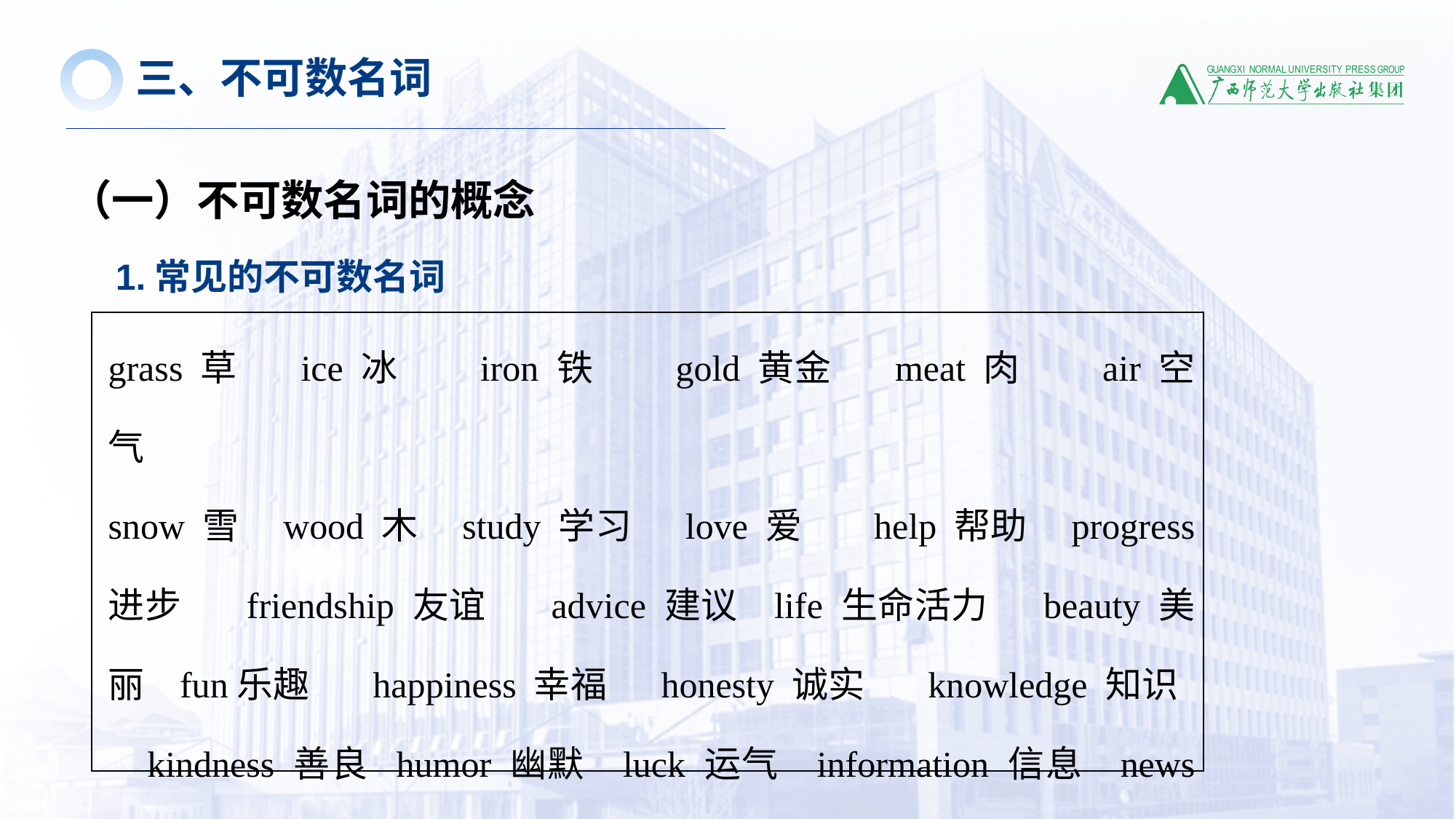

三、不可数名词

（一）不可数名词的概念

1.常见的不可数名词
| grass 草 ice 冰 iron 铁 gold 黄金 meat 肉 air 空气 snow 雪 wood 木 study 学习 love 爱 help 帮助 progress 进步 friendship 友谊 advice 建议 life 生命活力 beauty 美丽 fun乐趣 happiness 幸福 honesty 诚实 knowledge 知识 kindness 善良 humor 幽默 luck 运气 information 信息 news 新闻 traffic 交通 wealth 财富 pollution 污染 |
| --- |